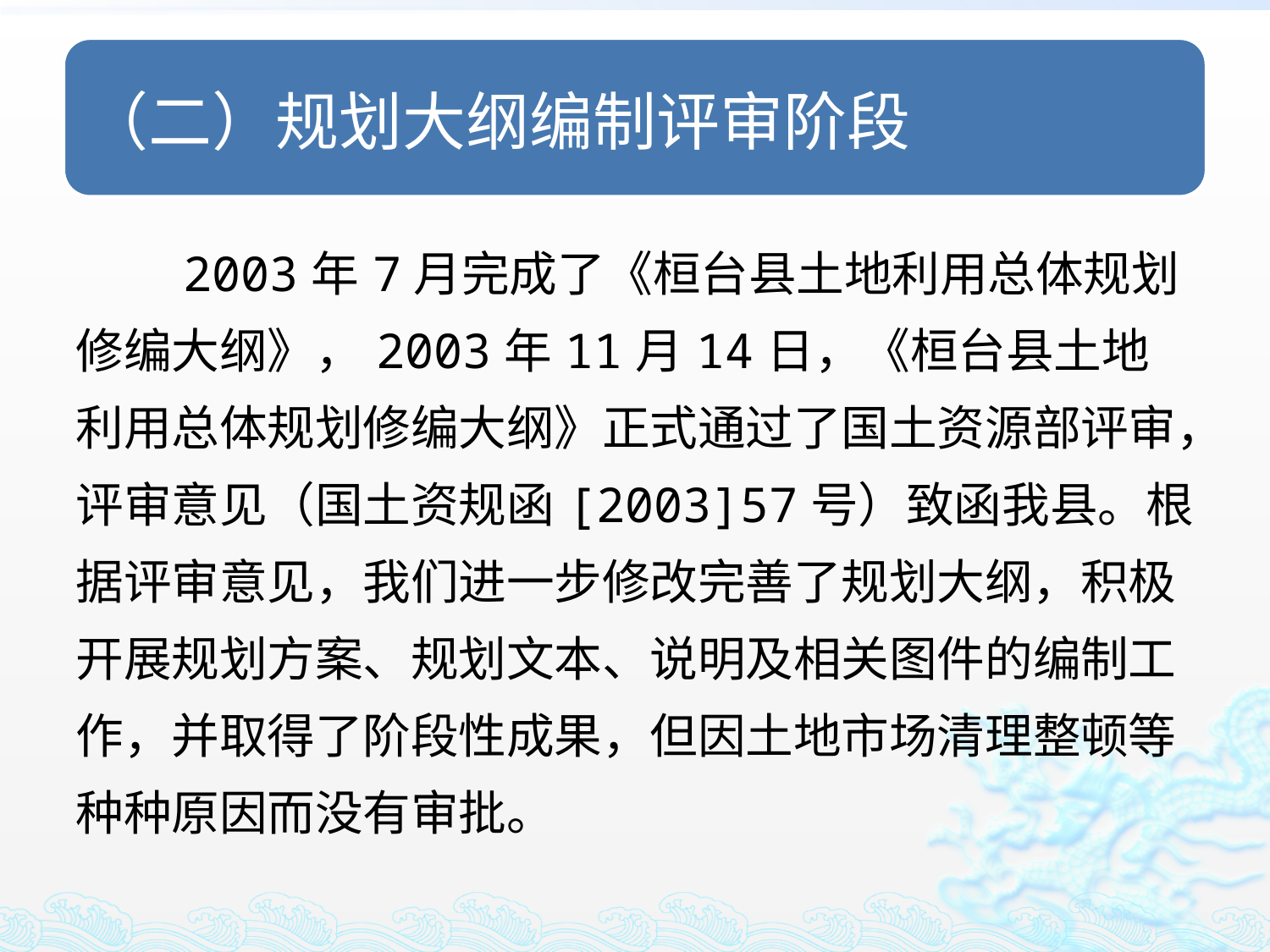

（二）规划大纲编制评审阶段
  2003年7月完成了《桓台县土地利用总体规划修编大纲》，2003年11月14日，《桓台县土地利用总体规划修编大纲》正式通过了国土资源部评审，评审意见（国土资规函[2003]57号）致函我县。根据评审意见，我们进一步修改完善了规划大纲，积极开展规划方案、规划文本、说明及相关图件的编制工作，并取得了阶段性成果，但因土地市场清理整顿等种种原因而没有审批。